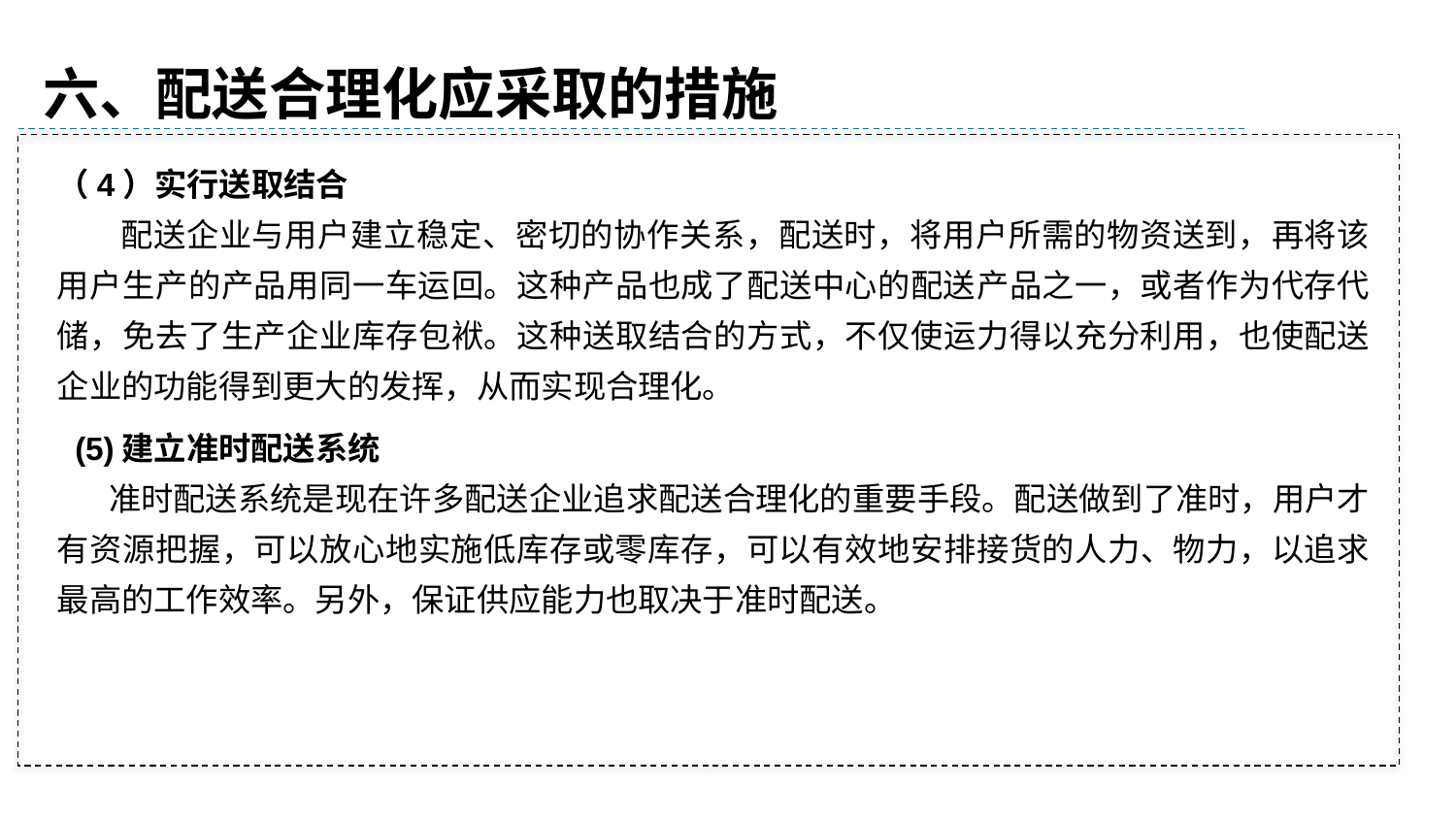

六、配送合理化应采取的措施

（4）实行送取结合
       配送企业与用户建立稳定、密切的协作关系，配送时，将用户所需的物资送到，再将该用户生产的产品用同一车运回。这种产品也成了配送中心的配送产品之一，或者作为代存代储，免去了生产企业库存包袱。这种送取结合的方式，不仅使运力得以充分利用，也使配送企业的功能得到更大的发挥，从而实现合理化。
  (5)建立准时配送系统
      准时配送系统是现在许多配送企业追求配送合理化的重要手段。配送做到了准时，用户才有资源把握，可以放心地实施低库存或零库存，可以有效地安排接货的人力、物力，以追求最高的工作效率。另外，保证供应能力也取决于准时配送。